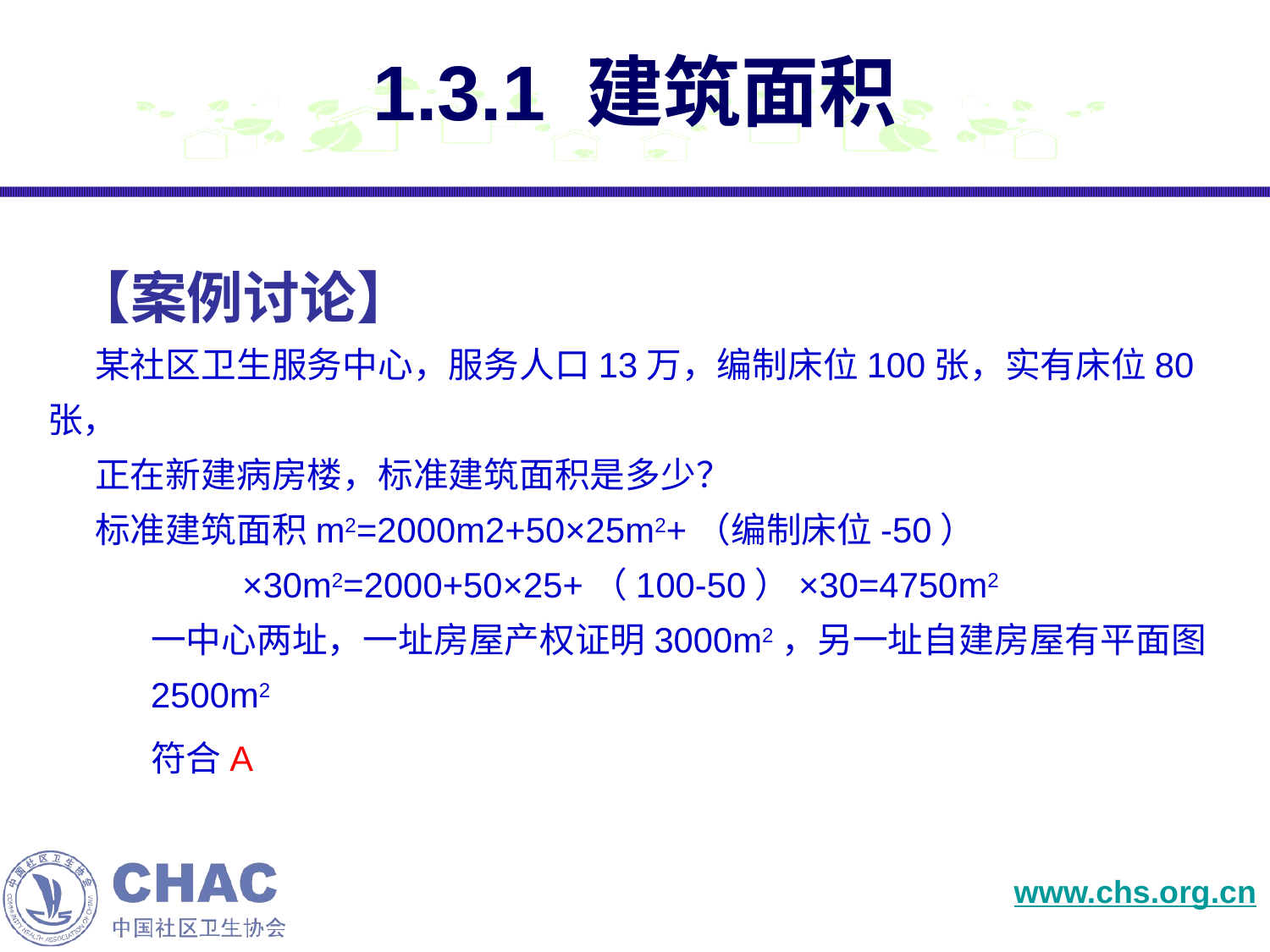

# 1.3.1 建筑面积
 【案例讨论】
     某社区卫生服务中心，服务人口13万，编制床位100张，实有床位80张，
     正在新建病房楼，标准建筑面积是多少？
     标准建筑面积m2=2000m2+50×25m2+（编制床位-50）
                    ×30m2=2000+50×25+（100-50）×30=4750m2
一中心两址，一址房屋产权证明3000m2，另一址自建房屋有平面图2500m2
符合A